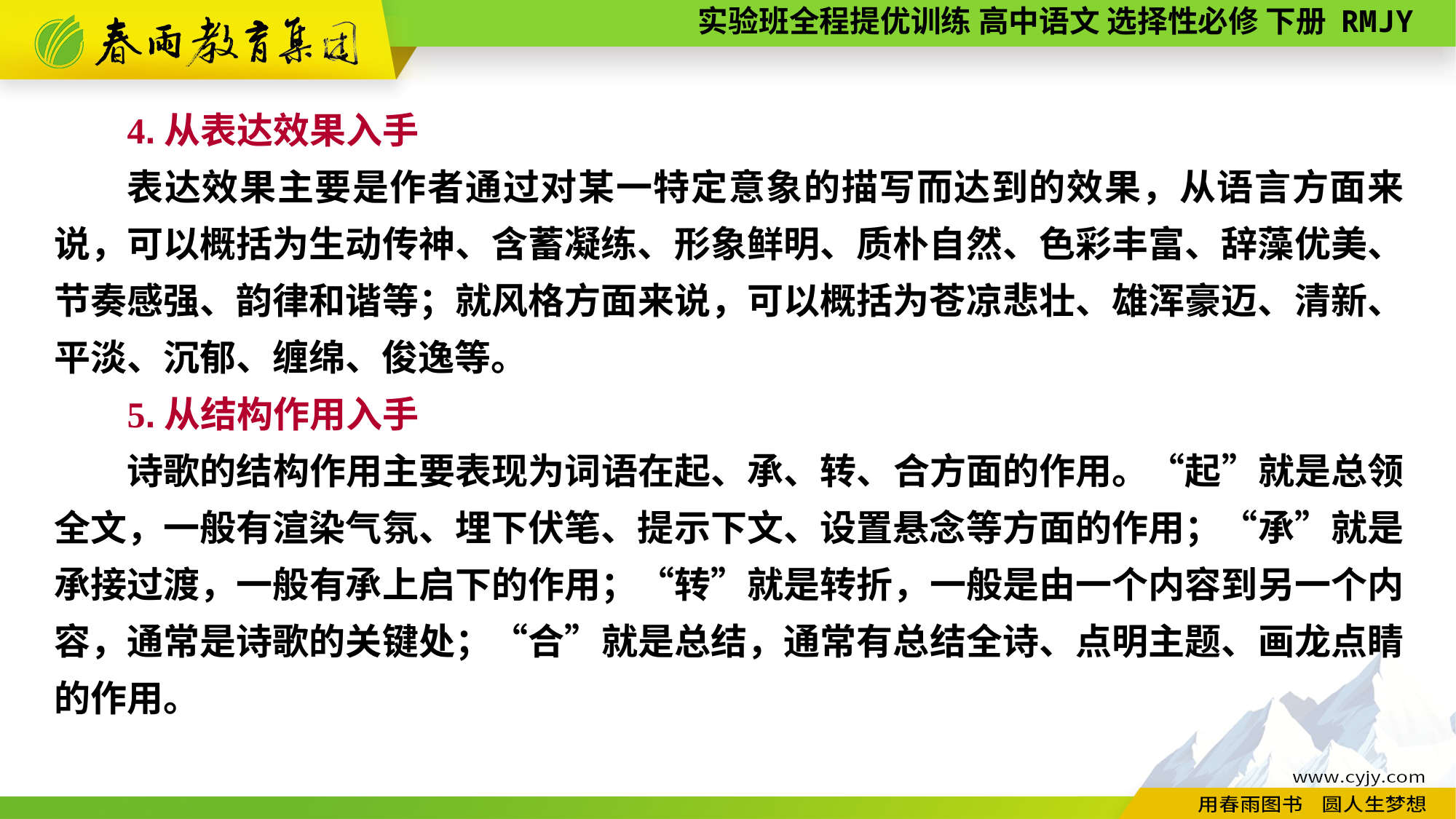

4.从表达效果入手
表达效果主要是作者通过对某一特定意象的描写而达到的效果，从语言方面来说，可以概括为生动传神、含蓄凝练、形象鲜明、质朴自然、色彩丰富、辞藻优美、节奏感强、韵律和谐等；就风格方面来说，可以概括为苍凉悲壮、雄浑豪迈、清新、平淡、沉郁、缠绵、俊逸等。
5.从结构作用入手
诗歌的结构作用主要表现为词语在起、承、转、合方面的作用。“起”就是总领全文，一般有渲染气氛、埋下伏笔、提示下文、设置悬念等方面的作用；“承”就是承接过渡，一般有承上启下的作用；“转”就是转折，一般是由一个内容到另一个内容，通常是诗歌的关键处；“合”就是总结，通常有总结全诗、点明主题、画龙点睛的作用。